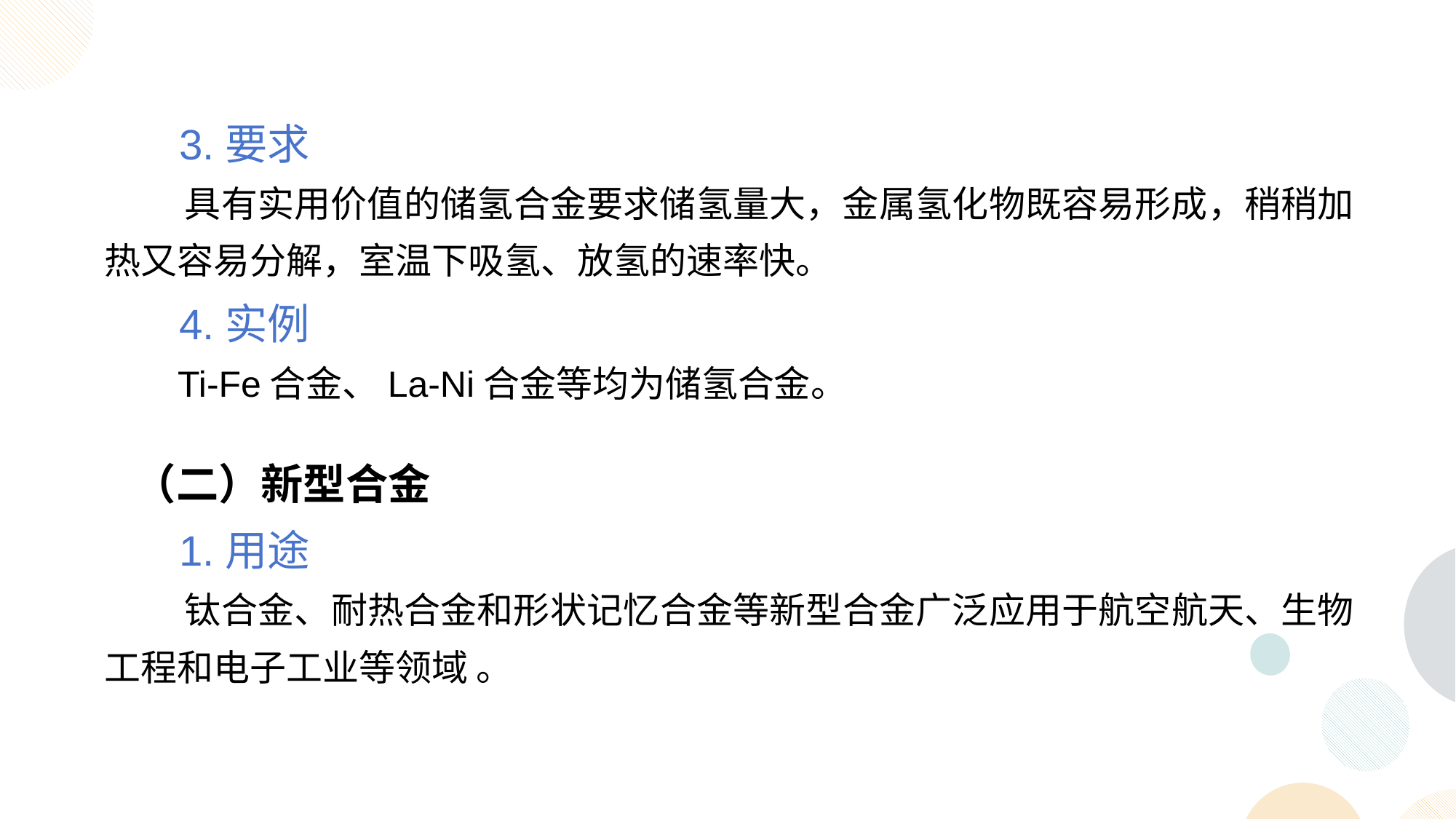

3.要求
 具有实用价值的储氢合金要求储氢量大，金属氢化物既容易形成，稍稍加热又容易分解，室温下吸氢、放氢的速率快。
 4.实例
 Ti-Fe合金、La-Ni合金等均为储氢合金。
  （二）新型合金
 1.用途
 钛合金、耐热合金和形状记忆合金等新型合金广泛应用于航空航天、生物工程和电子工业等领域 。